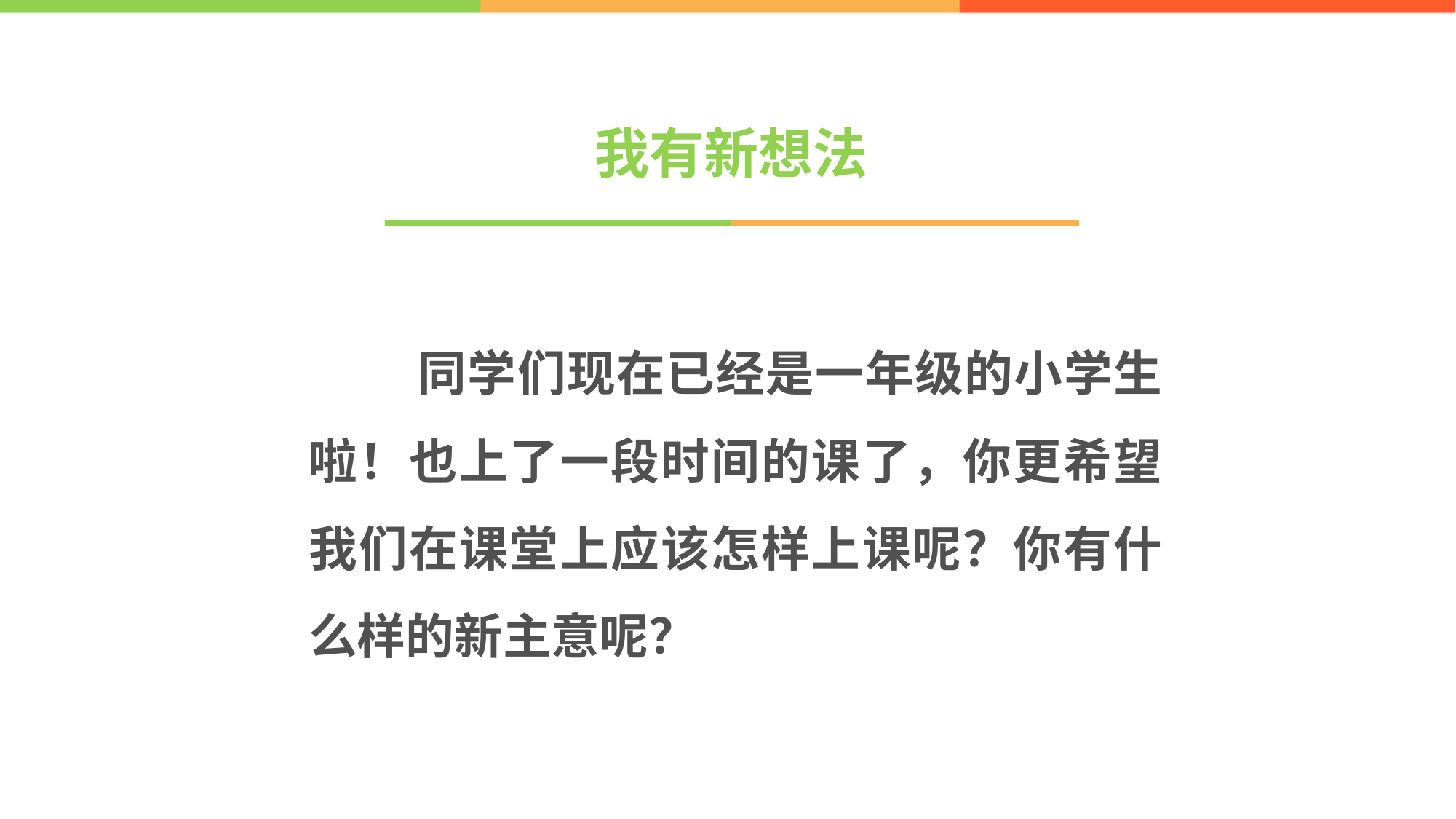

# 我有新想法
       同学们现在已经是一年级的小学生啦！也上了一段时间的课了，你更希望我们在课堂上应该怎样上课呢？你有什么样的新主意呢？